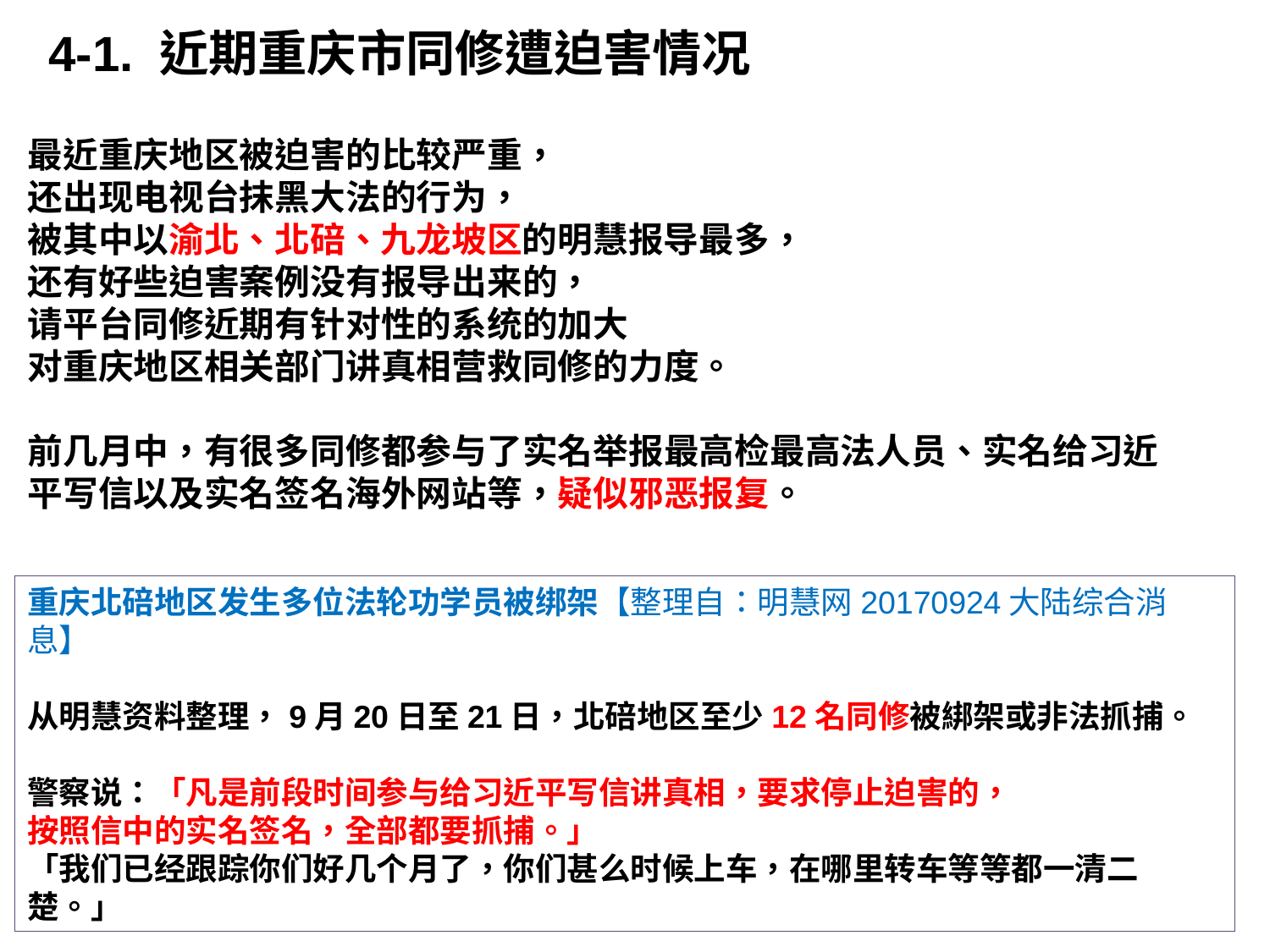

4-1. 近期重庆市同修遭迫害情况
最近重庆地区被迫害的比较严重，
还出现电视台抹黑大法的行为，
被其中以渝北、北碚、九龙坡区的明慧报导最多，
还有好些迫害案例没有报导出来的，
请平台同修近期有针对性的系统的加大
对重庆地区相关部门讲真相营救同修的力度。

前几月中，有很多同修都参与了实名举报最高检最高法人员、实名给习近平写信以及实名签名海外网站等，疑似邪恶报复。
重庆北碚地区发生多位法轮功学员被绑架【整理自：明慧网20170924大陆综合消息】

从明慧资料整理，9月20日至21日，北碚地区至少12名同修被綁架或非法抓捕。

警察说：「凡是前段时间参与给习近平写信讲真相，要求停止迫害的，
按照信中的实名签名，全部都要抓捕。」
「我们已经跟踪你们好几个月了，你们甚么时候上车，在哪里转车等等都一清二楚。」